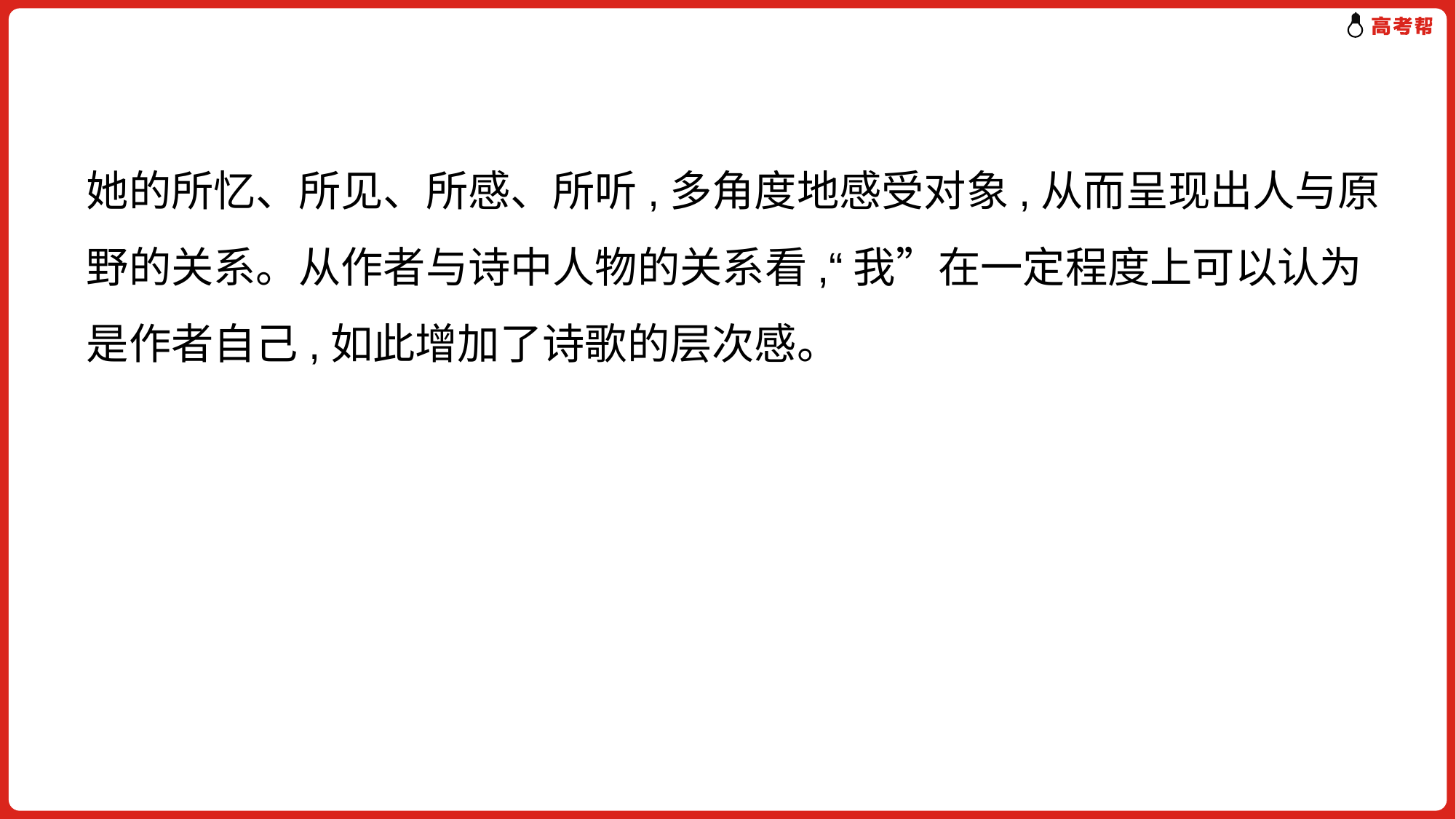

她的所忆、所见、所感、所听,多角度地感受对象,从而呈现出人与原野的关系。从作者与诗中人物的关系看,“我”在一定程度上可以认为是作者自己,如此增加了诗歌的层次感。